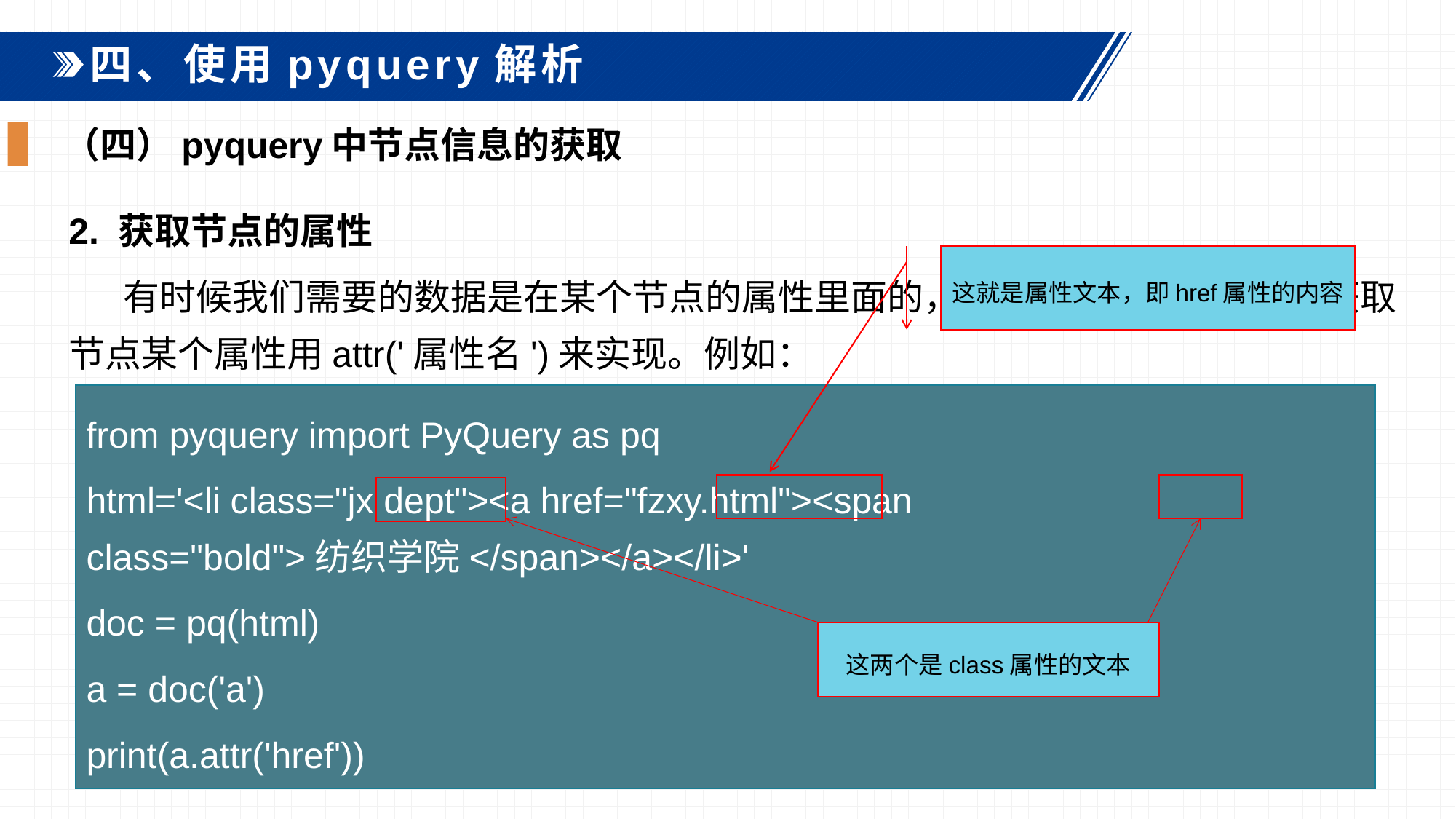

四、使用pyquery解析
（四）pyquery中节点信息的获取

2. 获取节点的属性
有时候我们需要的数据是在某个节点的属性里面的，就需要获取其属性。要获取节点某个属性用attr('属性名')来实现。例如：
这就是属性文本，即href属性的内容
from pyquery import PyQuery as pq
html='<li class="jx dept"><a href="fzxy.html"><span class="bold">纺织学院</span></a></li>'
doc = pq(html)
a = doc('a')
print(a.attr('href'))

这两个是class属性的文本